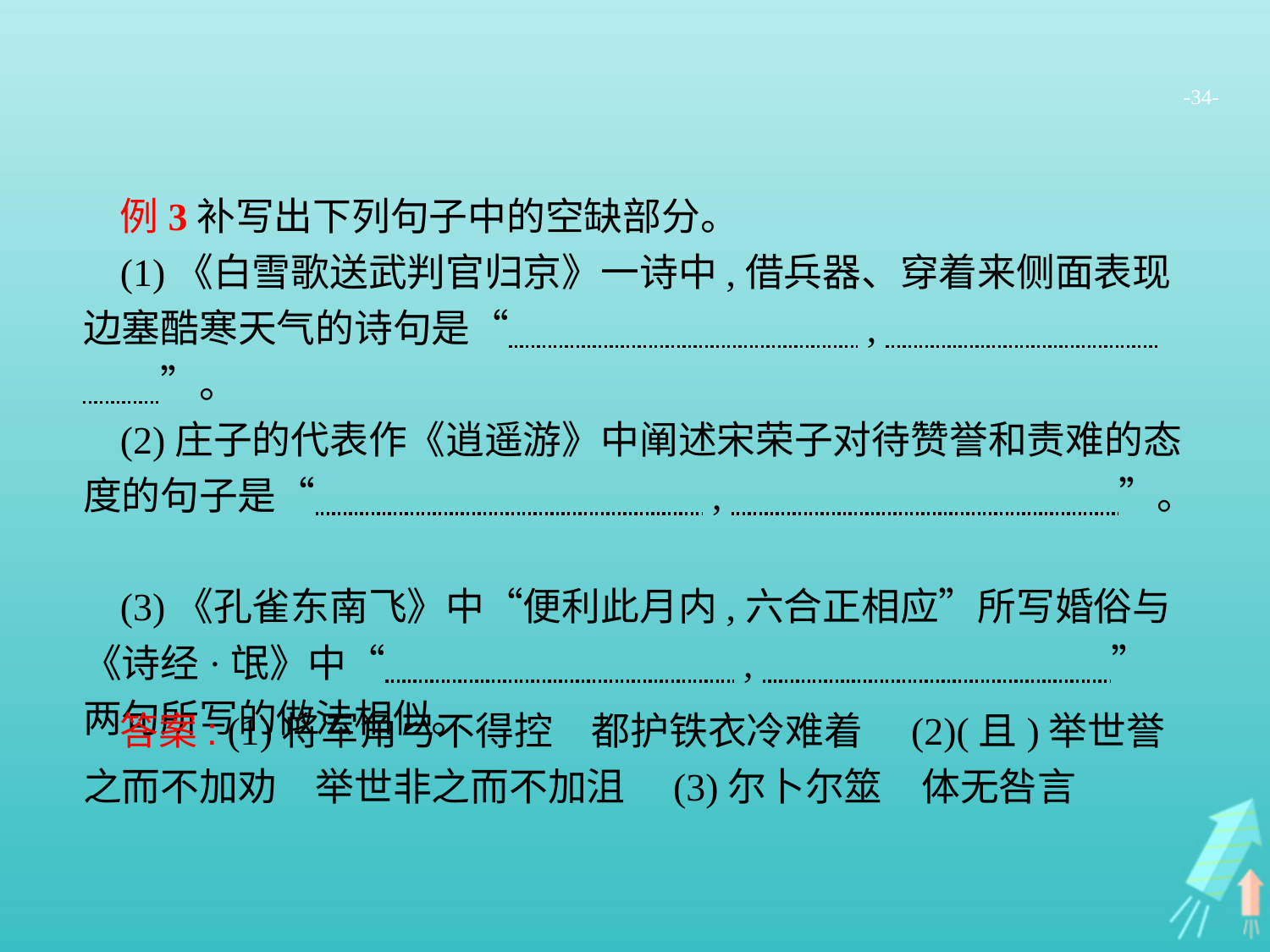

-34-
例3补写出下列句子中的空缺部分。
(1)《白雪歌送武判官归京》一诗中,借兵器、穿着来侧面表现边塞酷寒天气的诗句是“　　　　　　　　　,　　　　　　　　　”。
(2)庄子的代表作《逍遥游》中阐述宋荣子对待赞誉和责难的态度的句子是“　　　　　　　　　　,　　　　　　　　　　”。
(3)《孔雀东南飞》中“便利此月内,六合正相应”所写婚俗与《诗经·氓》中“　　　　　　　　　,　　　　　　　　　”两句所写的做法相似。
答案: (1)将军角弓不得控　都护铁衣冷难着　(2)(且)举世誉之而不加劝　举世非之而不加沮　(3)尔卜尔筮　体无咎言